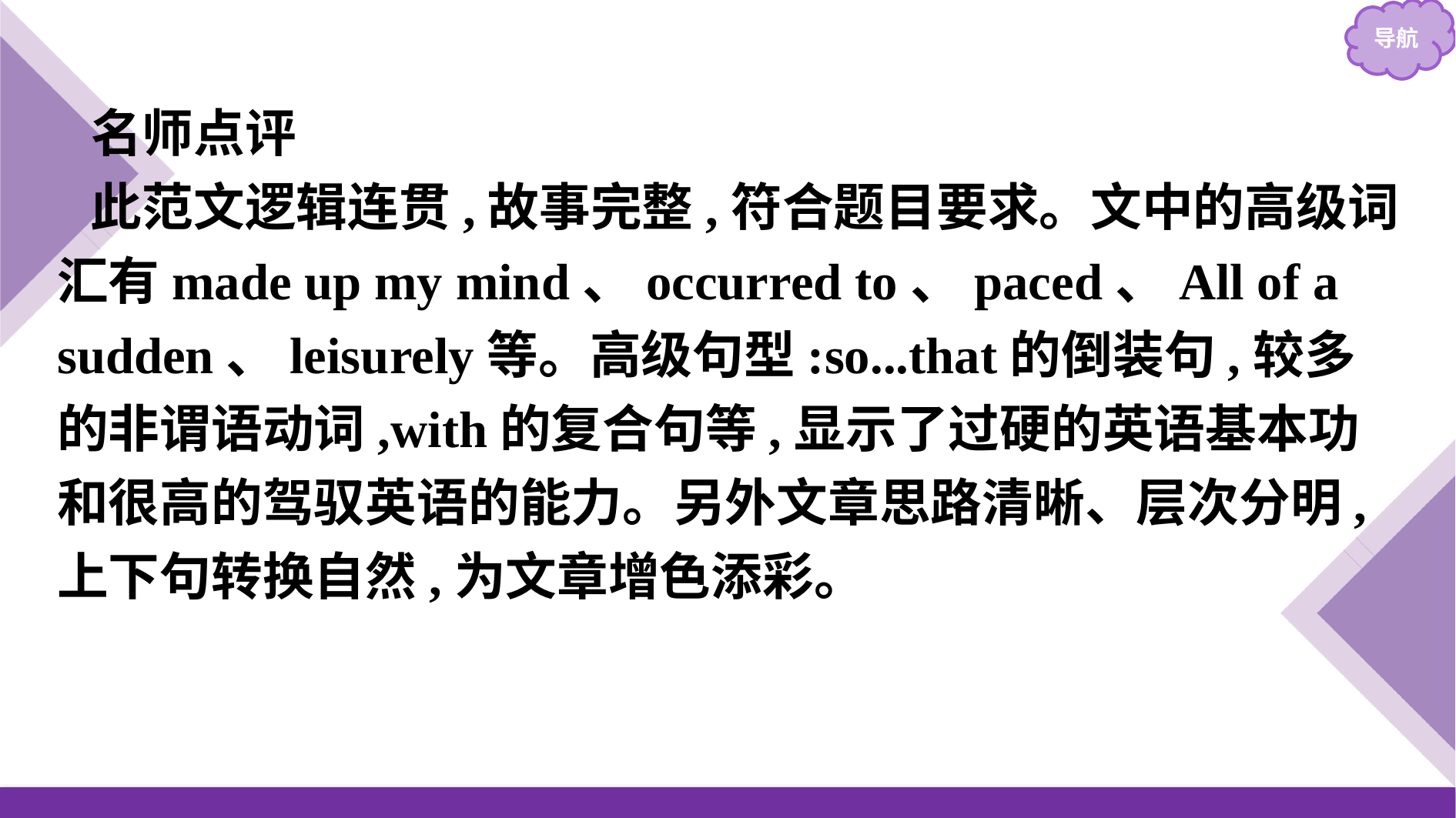

名师点评
此范文逻辑连贯,故事完整,符合题目要求。文中的高级词汇有made up my mind、occurred to、paced、All of a sudden、leisurely等。高级句型:so...that的倒装句,较多的非谓语动词,with的复合句等,显示了过硬的英语基本功和很高的驾驭英语的能力。另外文章思路清晰、层次分明,上下句转换自然,为文章增色添彩。